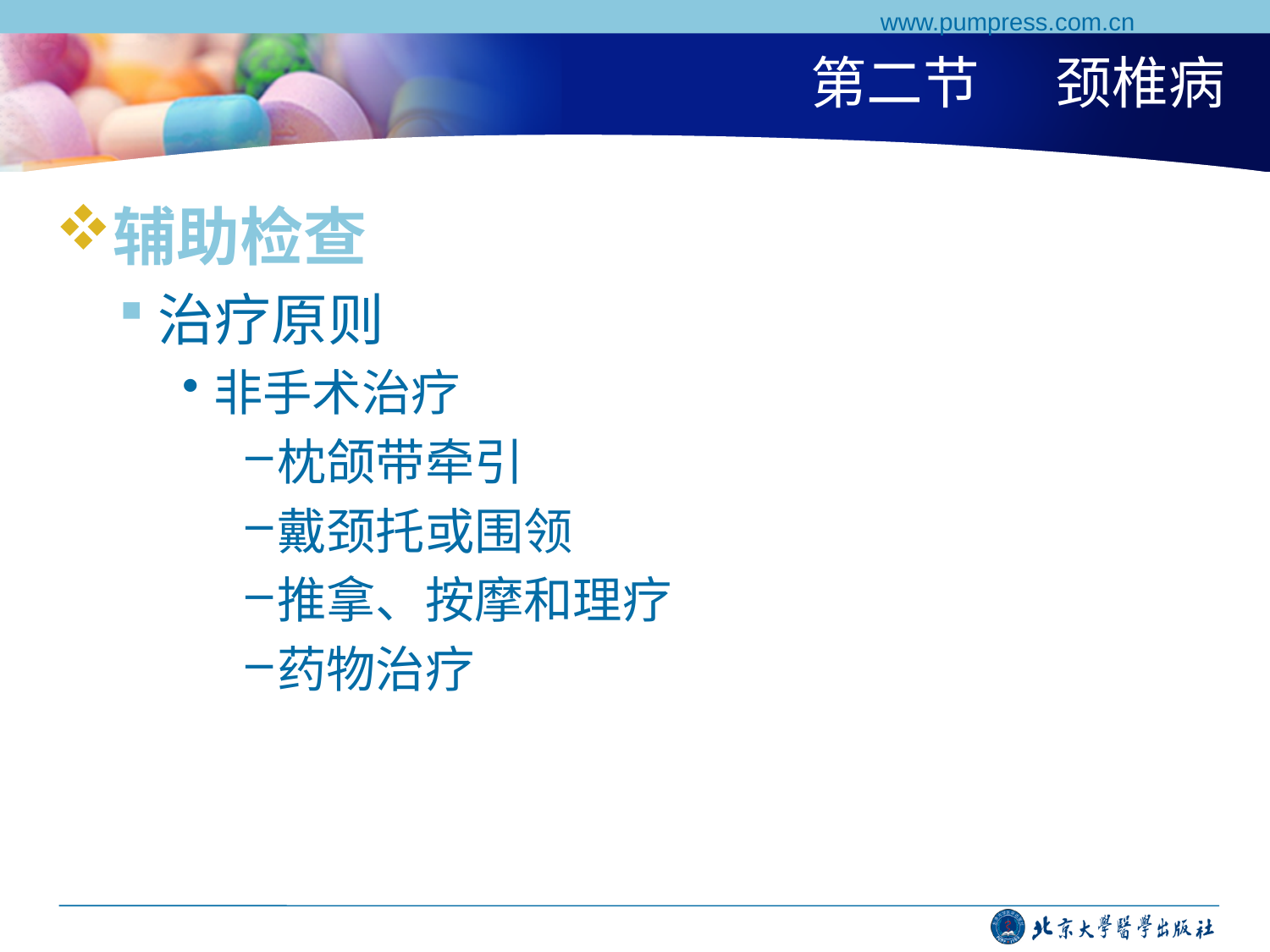

www.pumpress.com.cn
# 第二节      颈椎病
辅助检查
治疗原则
非手术治疗
枕颌带牵引
戴颈托或围领
推拿、按摩和理疗
药物治疗